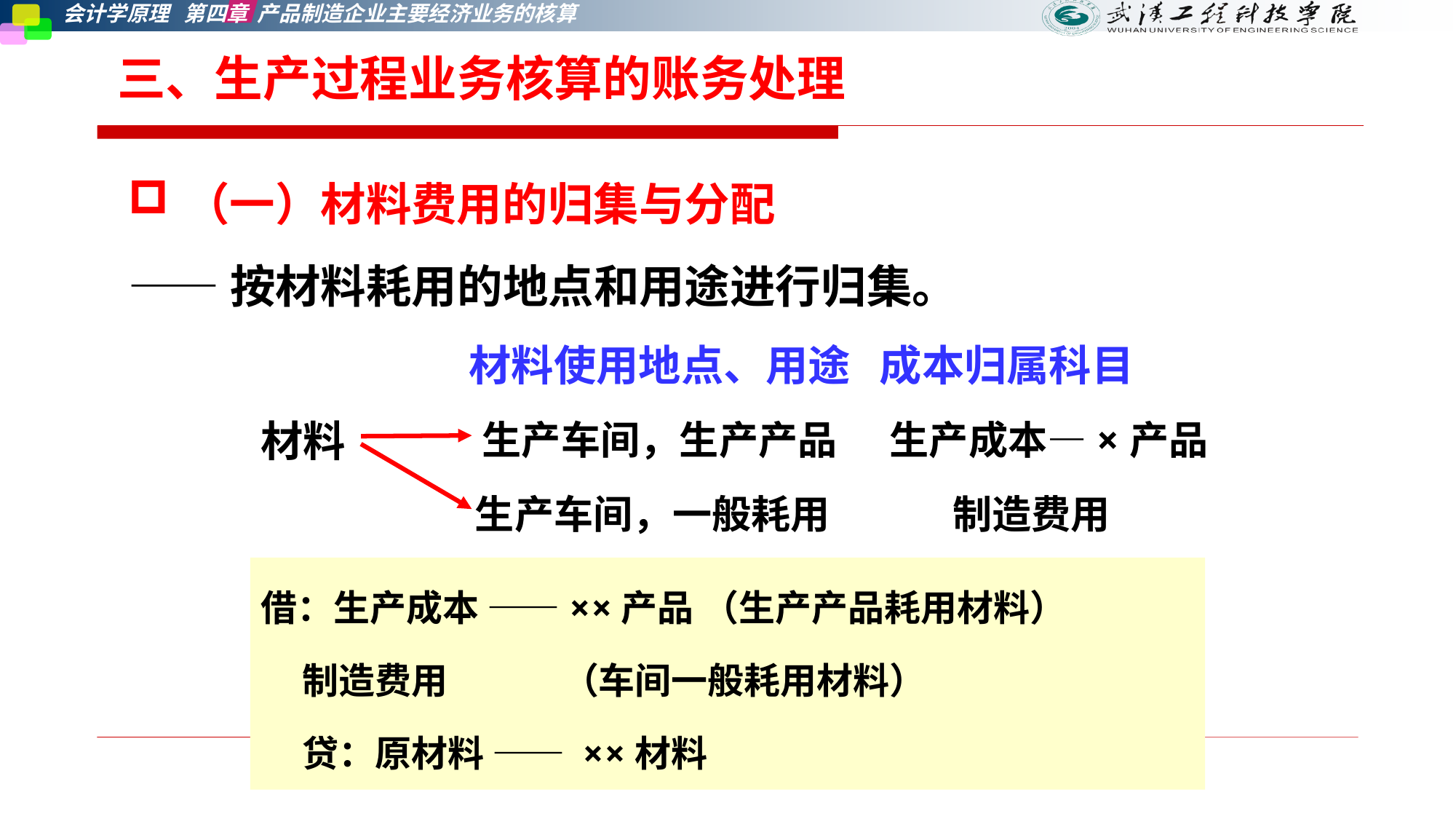

# 三、生产过程业务核算的账务处理
（一）材料费用的归集与分配
——按材料耗用的地点和用途进行归集。
 材料使用地点、用途   成本归属科目
材料
 生产车间，生产产品
生产成本—×产品

 生产车间，一般耗用
制造费用
借：生产成本 ——××产品 （生产产品耗用材料）
    制造费用              （车间一般耗用材料）
    贷：原材料 —— ××材料